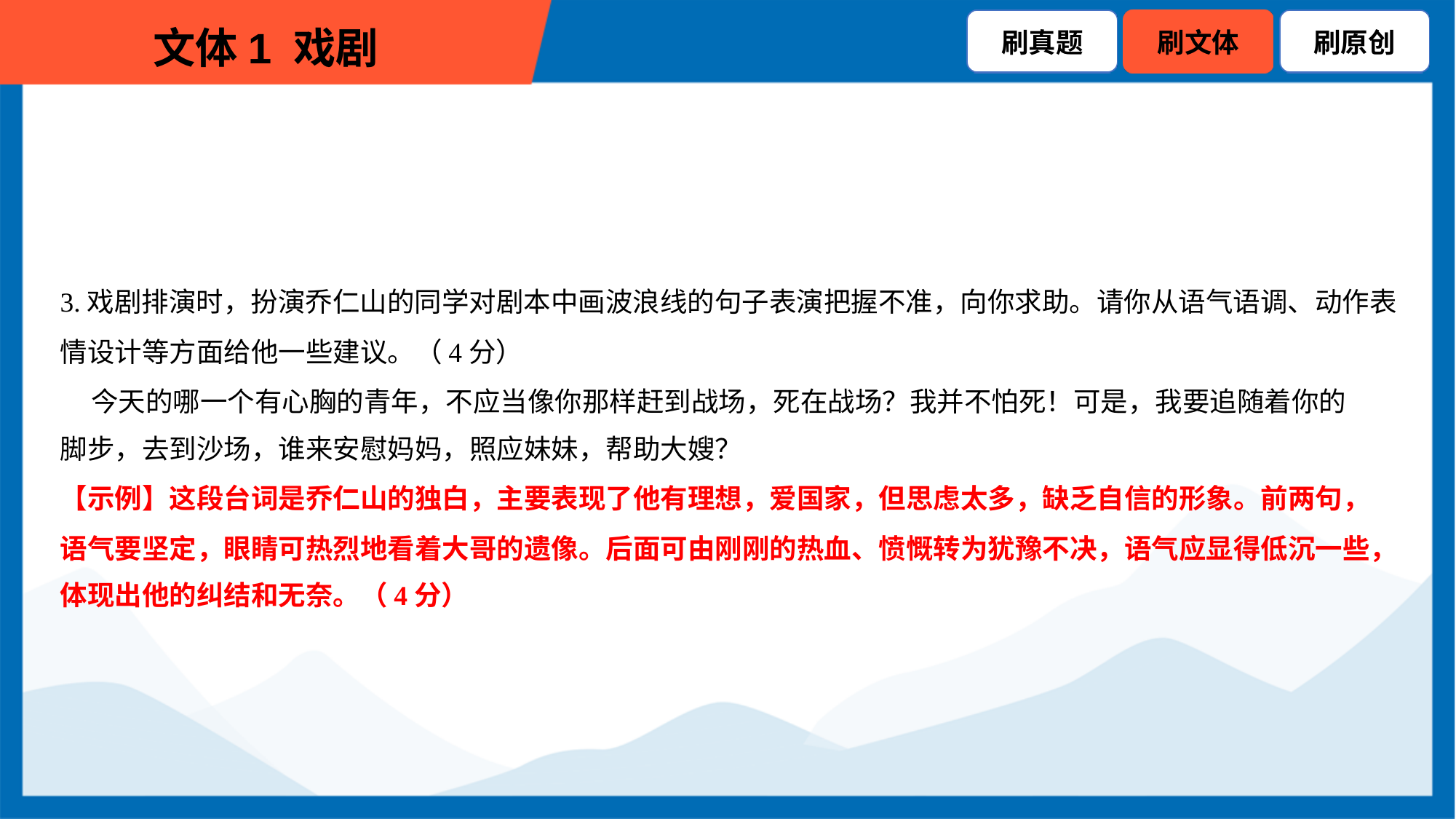

3.戏剧排演时，扮演乔仁山的同学对剧本中画波浪线的句子表演把握不准，向你求助。请你从语气语调、动作表
情设计等方面给他一些建议。（4分）
    今天的哪一个有心胸的青年，不应当像你那样赶到战场，死在战场？我并不怕死！可是，我要追随着你的
脚步，去到沙场，谁来安慰妈妈，照应妹妹，帮助大嫂？
【示例】这段台词是乔仁山的独白，主要表现了他有理想，爱国家，但思虑太多，缺乏自信的形象。前两句，
语气要坚定，眼睛可热烈地看着大哥的遗像。后面可由刚刚的热血、愤慨转为犹豫不决，语气应显得低沉一些，
体现出他的纠结和无奈。（4分）